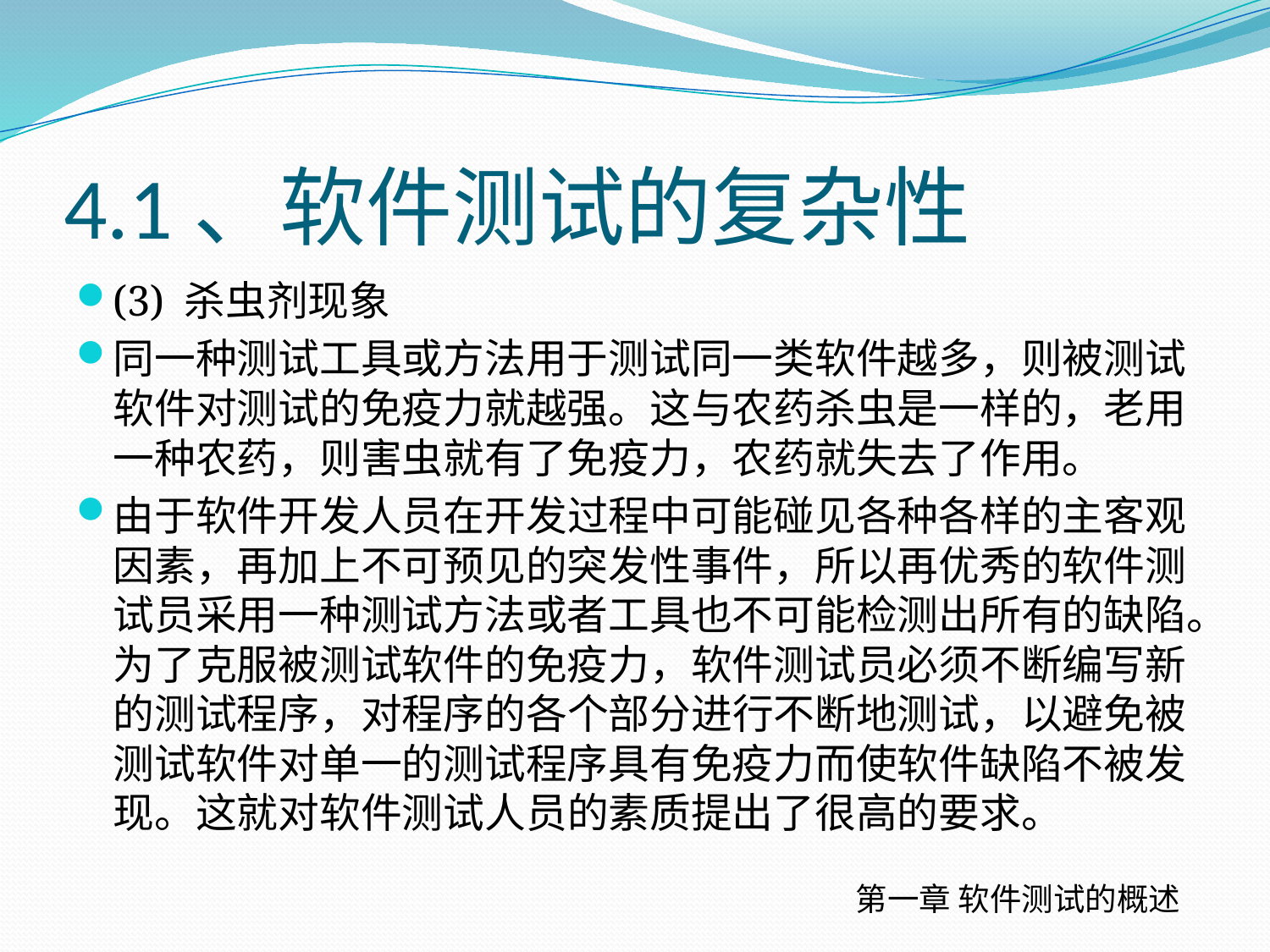

# 4.1、软件测试的复杂性
(3) 杀虫剂现象
同一种测试工具或方法用于测试同一类软件越多，则被测试软件对测试的免疫力就越强。这与农药杀虫是一样的，老用一种农药，则害虫就有了免疫力，农药就失去了作用。
由于软件开发人员在开发过程中可能碰见各种各样的主客观因素，再加上不可预见的突发性事件，所以再优秀的软件测试员采用一种测试方法或者工具也不可能检测出所有的缺陷。为了克服被测试软件的免疫力，软件测试员必须不断编写新的测试程序，对程序的各个部分进行不断地测试，以避免被测试软件对单一的测试程序具有免疫力而使软件缺陷不被发现。这就对软件测试人员的素质提出了很高的要求。